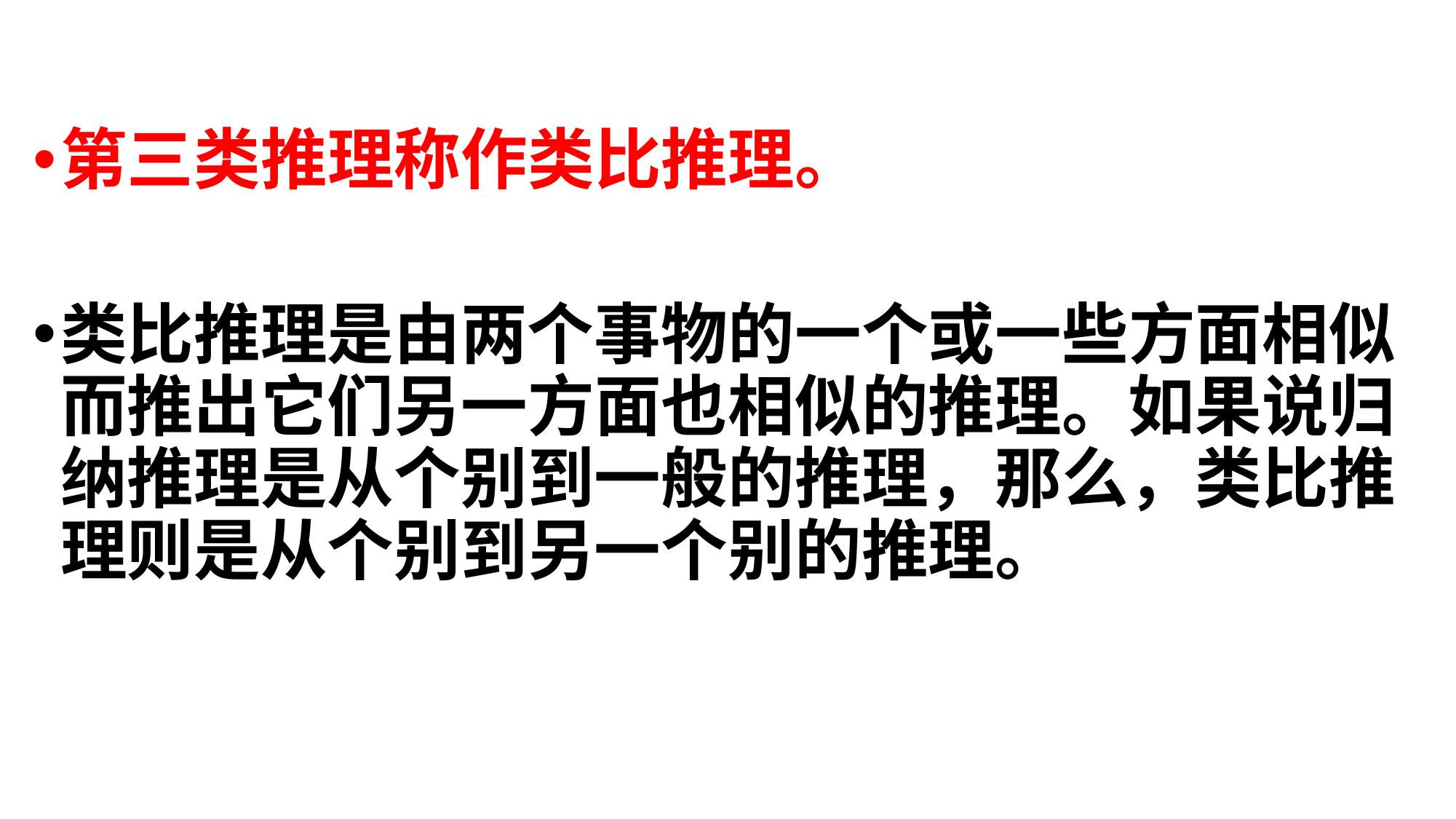

第三类推理称作类比推理。

类比推理是由两个事物的一个或一些方面相似而推出它们另一方面也相似的推理。如果说归纳推理是从个别到一般的推理，那么，类比推理则是从个别到另一个别的推理。